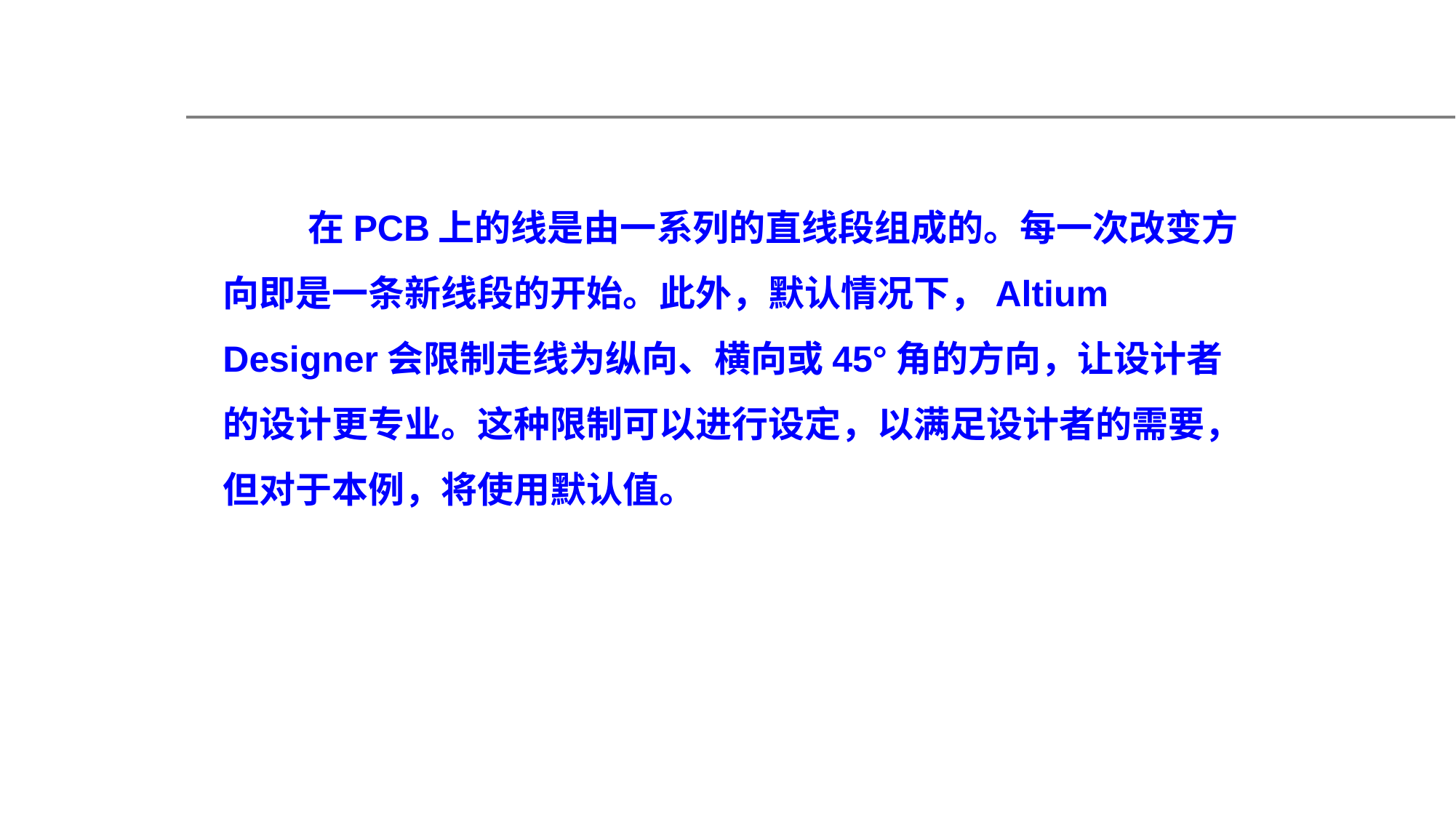

在PCB上的线是由一系列的直线段组成的。每一次改变方向即是一条新线段的开始。此外，默认情况下，Altium Designer会限制走线为纵向、横向或45°角的方向，让设计者的设计更专业。这种限制可以进行设定，以满足设计者的需要，但对于本例，将使用默认值。